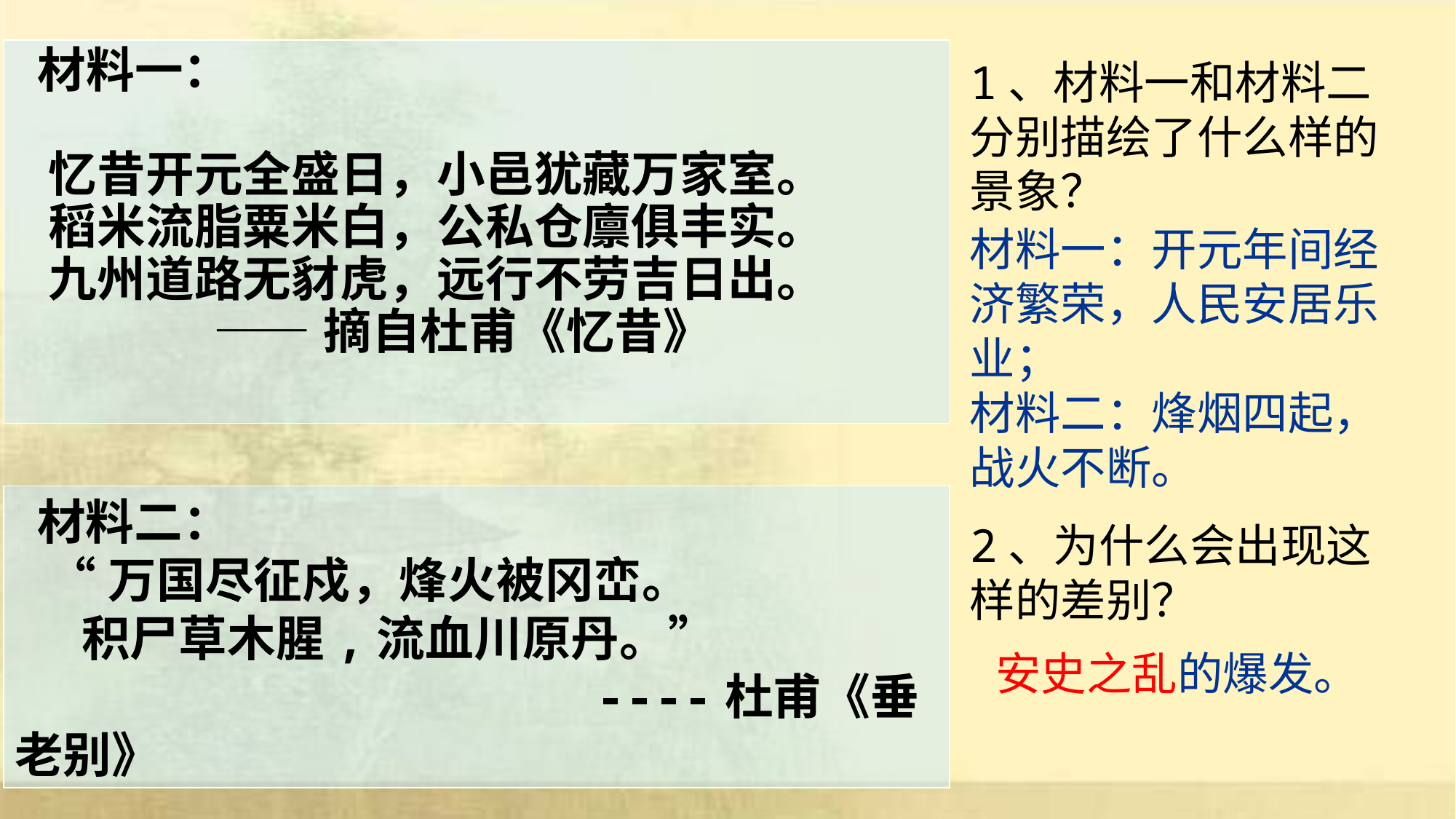

材料一：

  忆昔开元全盛日，小邑犹藏万家室。
  稻米流脂粟米白，公私仓廪俱丰实。
  九州道路无豺虎，远行不劳吉日出。
                  ——摘自杜甫《忆昔》

1、材料一和材料二分别描绘了什么样的景象？
材料一：开元年间经济繁荣，人民安居乐业；
材料二：烽烟四起，战火不断。
 材料二：
   “万国尽征戍，烽火被冈峦。
     积尸草木腥,流血川原丹。”
                    ----杜甫《垂老别》
2、为什么会出现这样的差别？
安史之乱的爆发。